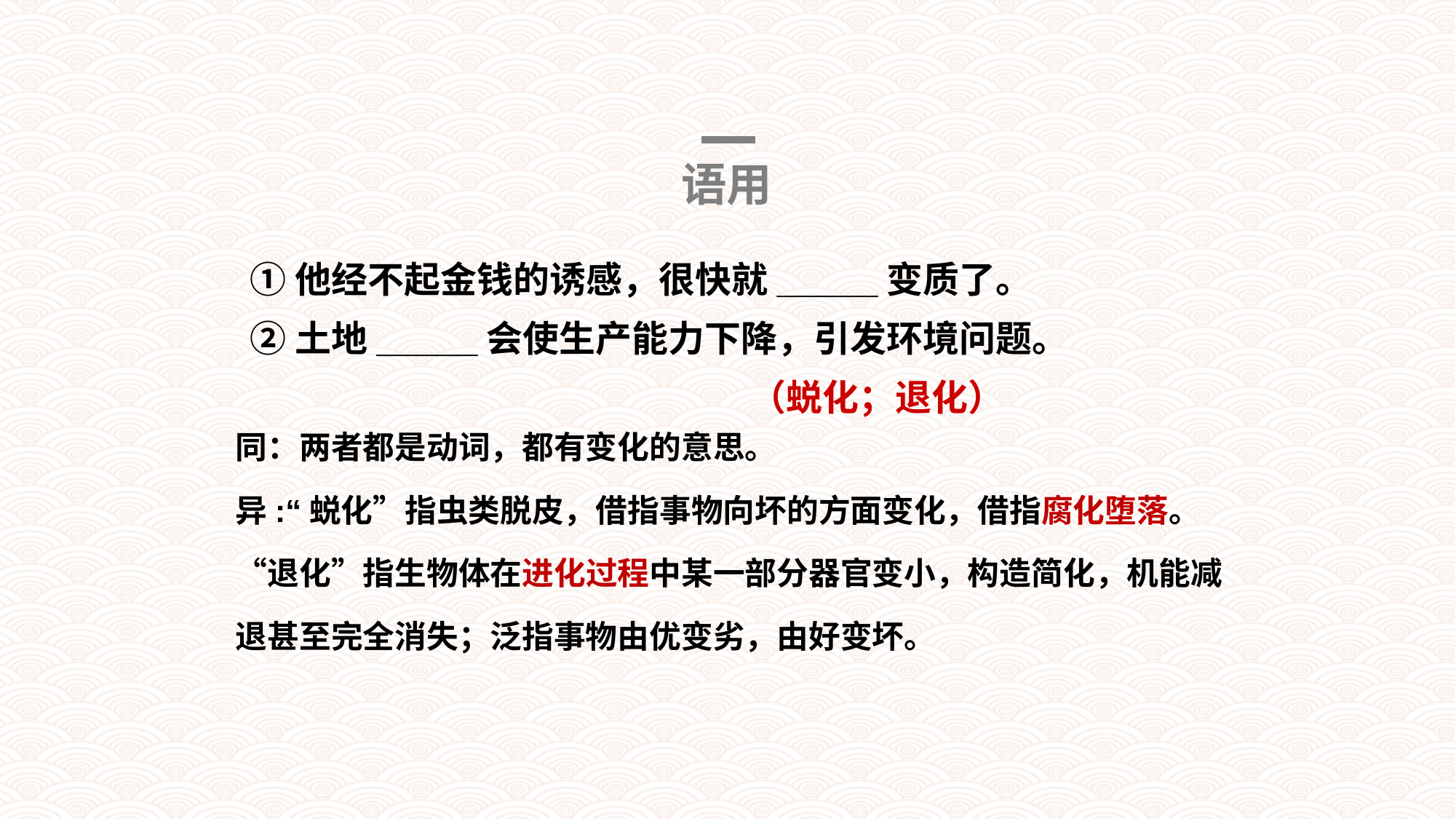

语用
①他经不起金钱的诱感，很快就_____变质了。
②土地_____会使生产能力下降，引发环境问题。
                                                            （蜕化；退化）
同：两者都是动词，都有变化的意思。
异:“蜕化”指虫类脱皮，借指事物向坏的方面变化，借指腐化堕落。“退化”指生物体在进化过程中某一部分器官变小，构造简化，机能减退甚至完全消失；泛指事物由优变劣，由好变坏。